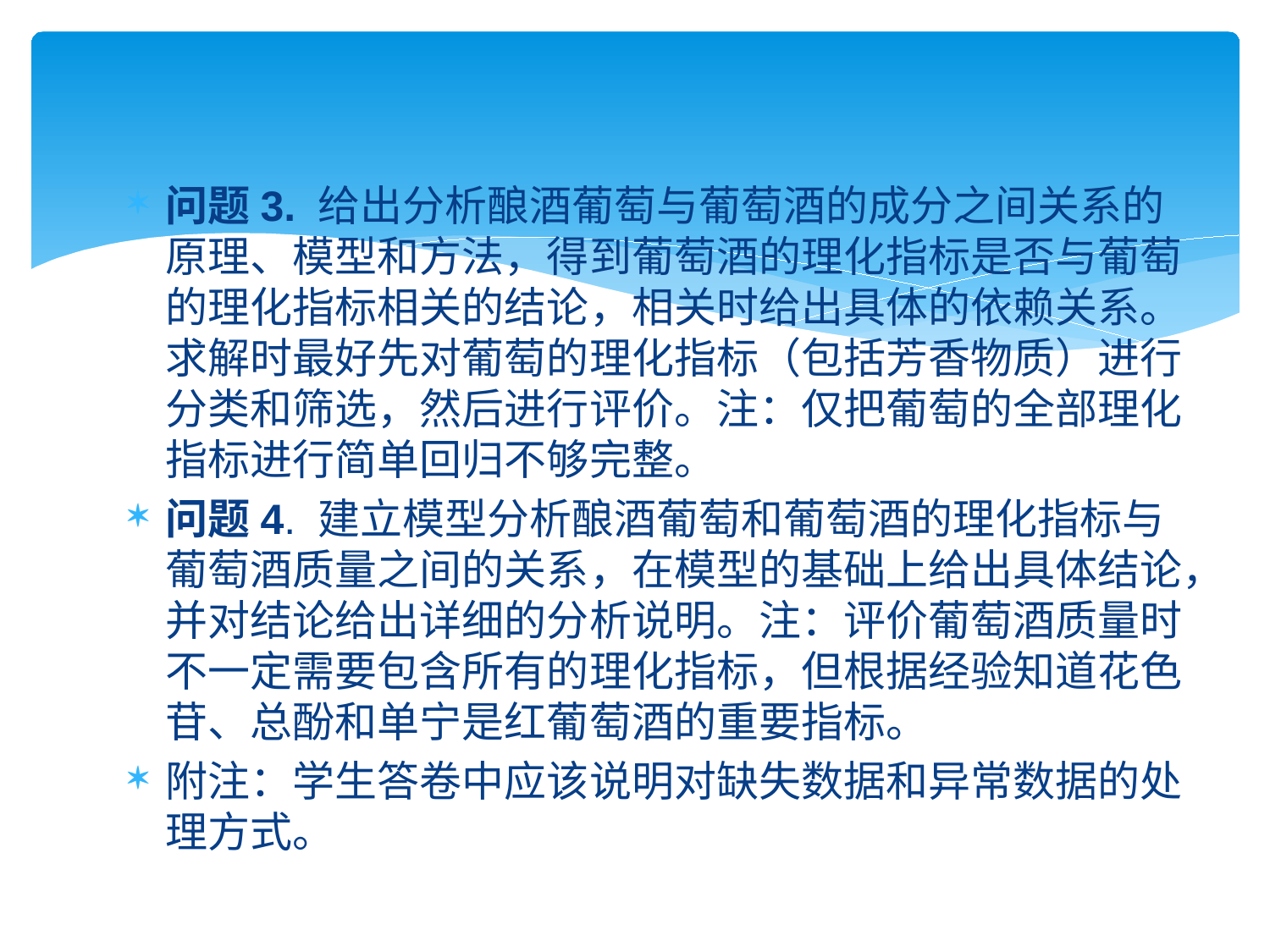

#
问题3. 给出分析酿酒葡萄与葡萄酒的成分之间关系的原理、模型和方法，得到葡萄酒的理化指标是否与葡萄的理化指标相关的结论，相关时给出具体的依赖关系。求解时最好先对葡萄的理化指标（包括芳香物质）进行分类和筛选，然后进行评价。注：仅把葡萄的全部理化指标进行简单回归不够完整。
问题4. 建立模型分析酿酒葡萄和葡萄酒的理化指标与葡萄酒质量之间的关系，在模型的基础上给出具体结论，并对结论给出详细的分析说明。注：评价葡萄酒质量时不一定需要包含所有的理化指标，但根据经验知道花色苷、总酚和单宁是红葡萄酒的重要指标。
附注：学生答卷中应该说明对缺失数据和异常数据的处理方式。